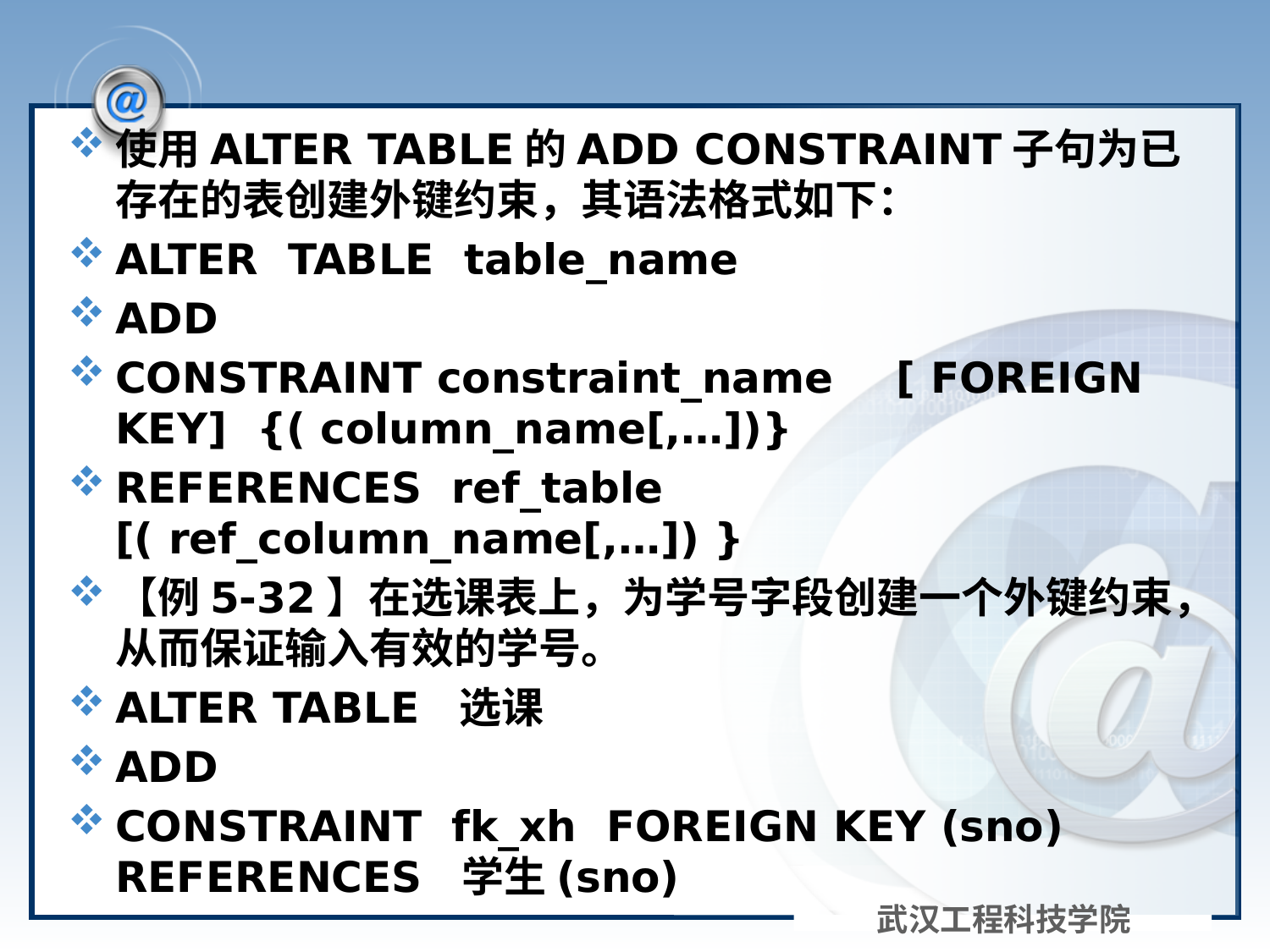

#
使用ALTER TABLE的ADD CONSTRAINT子句为已存在的表创建外键约束，其语法格式如下：
ALTER  TABLE  table_name
ADD
CONSTRAINT constraint_name　[ FOREIGN KEY]  {( column_name[,…])}
REFERENCES  ref_table  [( ref_column_name[,…]) }
【例5-32】在选课表上，为学号字段创建一个外键约束，从而保证输入有效的学号。
ALTER TABLE  选课
ADD
CONSTRAINT  fk_xh  FOREIGN KEY (sno)  REFERENCES  学生(sno)

武汉工程科技学院